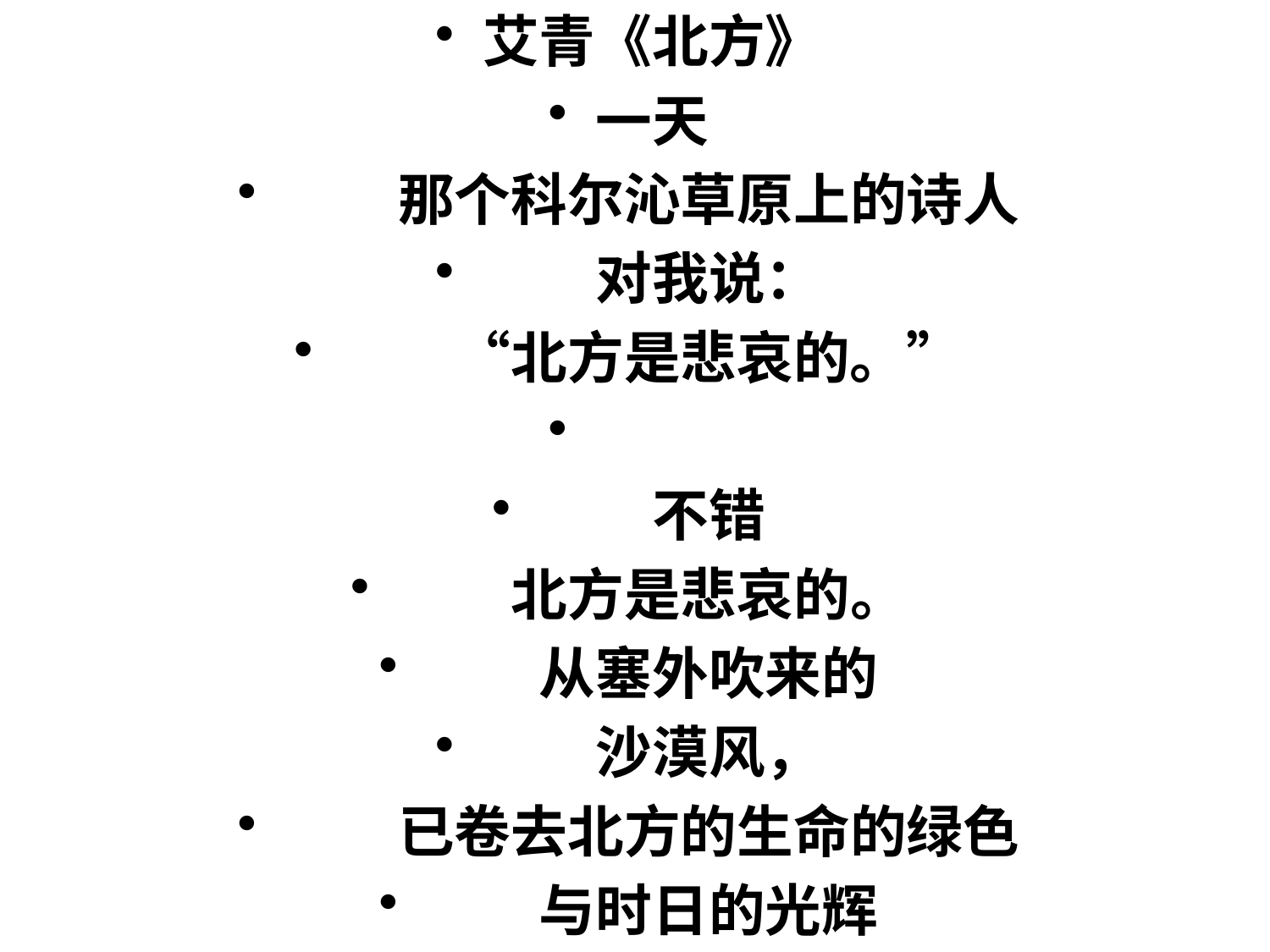

艾青《北方》
一天
　　那个科尔沁草原上的诗人
　　对我说：
　　“北方是悲哀的。”

　　不错
　　北方是悲哀的。
　　从塞外吹来的
　　沙漠风，
　　已卷去北方的生命的绿色
　　与时日的光辉